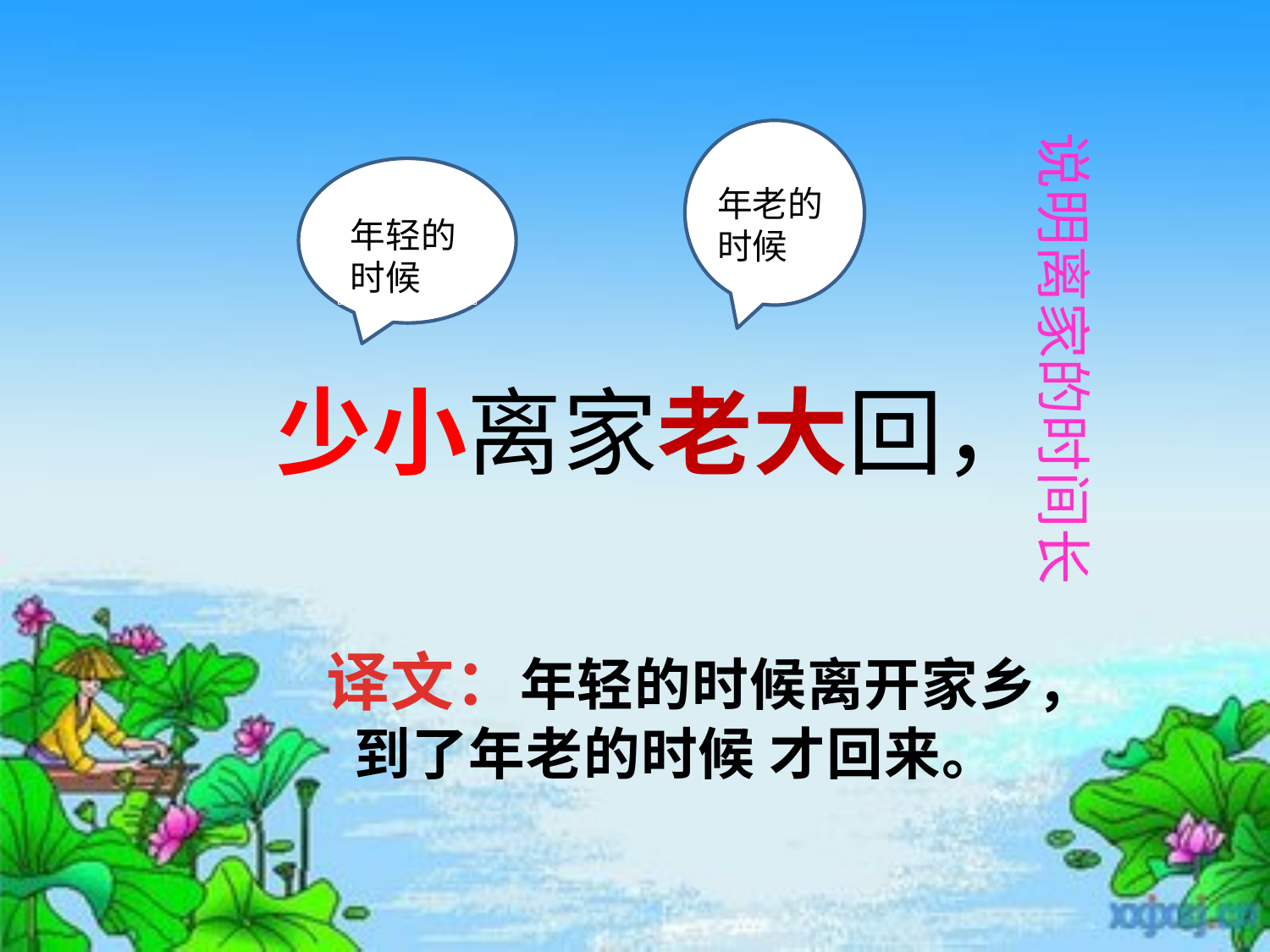

说明离家的时间长

年老的时候
年轻的时候
少小离家老大回，
译文：年轻的时候离开家乡，  到了年老的时候 才回来。